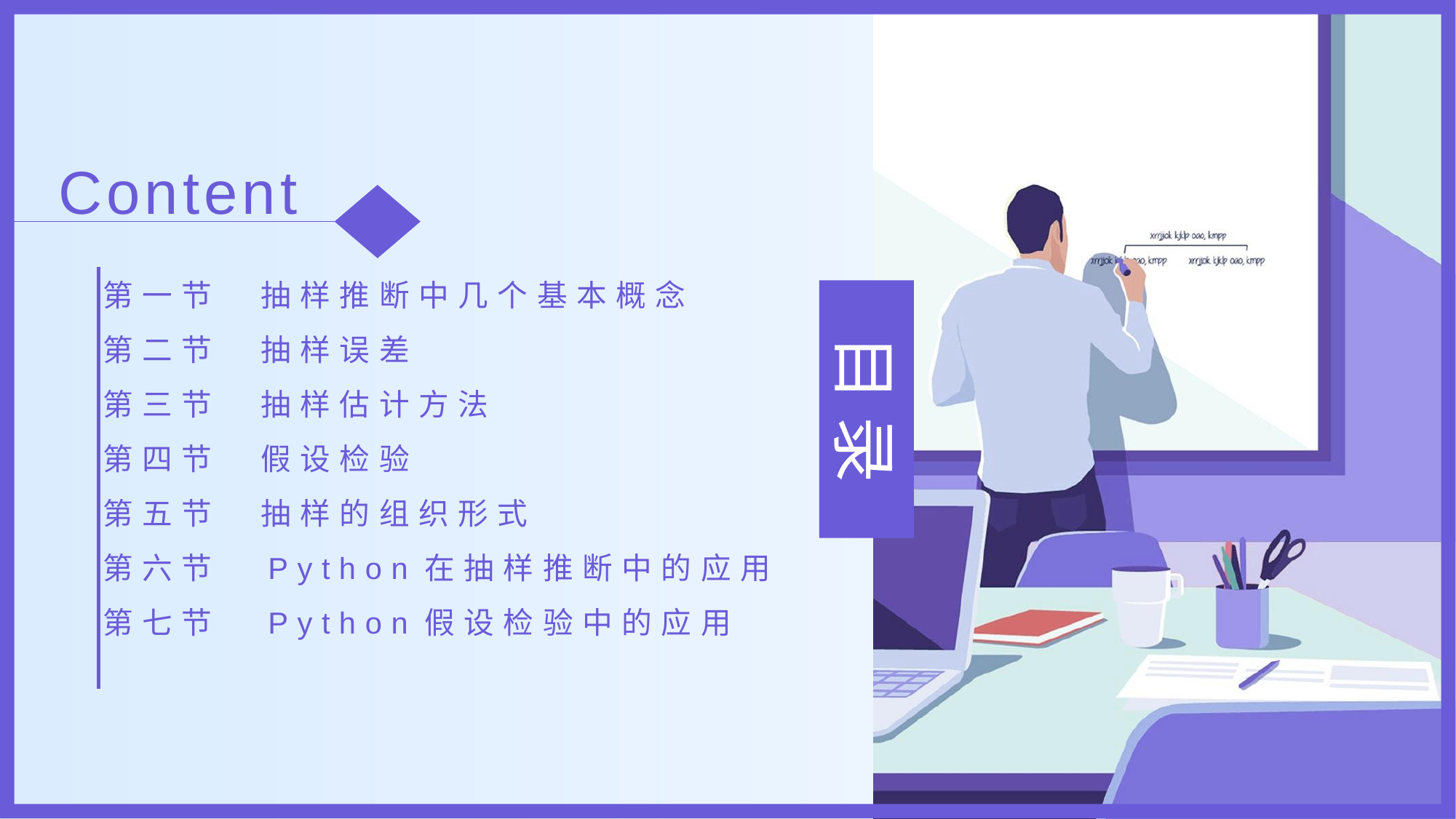

Content

第一节　抽样推断中几个基本概念
第二节　抽样误差
第三节　抽样估计方法
第四节　假设检验
第五节　抽样的组织形式
第六节　Python在抽样推断中的应用
第七节　Python假设检验中的应用
目 录